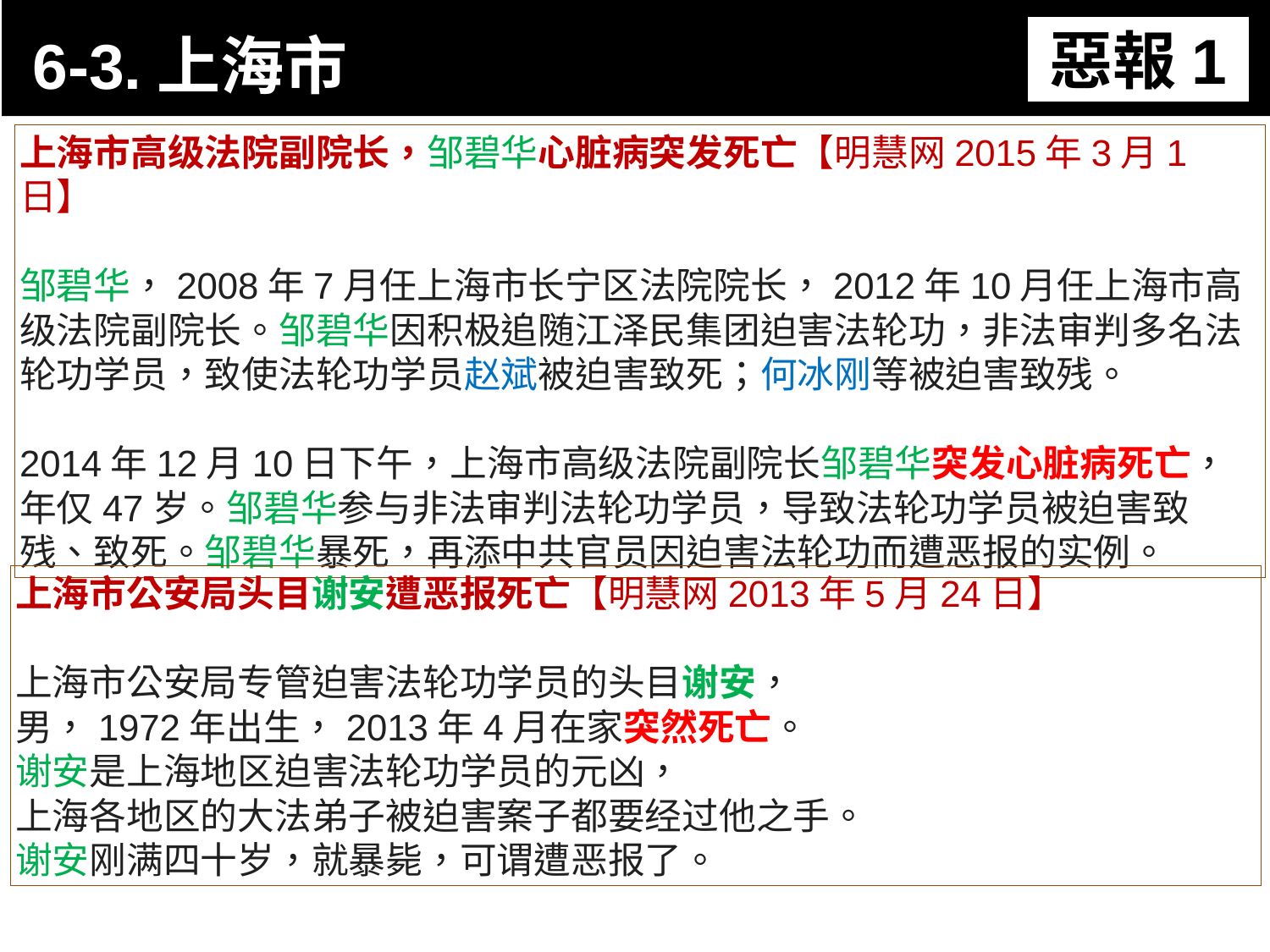

6-3.上海市
11-3. XX市官員惡報實例
惡報1
上海市高级法院副院长，邹碧华心脏病突发死亡【明慧网2015年3月1日】

邹碧华，2008年7月任上海市长宁区法院院长，2012年10月任上海市高级法院副院长。邹碧华因积极追随江泽民集团迫害法轮功，非法审判多名法轮功学员，致使法轮功学员赵斌被迫害致死；何冰刚等被迫害致残。

2014年12月10日下午，上海市高级法院副院长邹碧华突发心脏病死亡，
年仅47岁。邹碧华参与非法审判法轮功学员，导致法轮功学员被迫害致残、致死。邹碧华暴死，再添中共官员因迫害法轮功而遭恶报的实例。
上海市公安局头目谢安遭恶报死亡【明慧网2013年5月24日】

上海市公安局专管迫害法轮功学员的头目谢安，
男，1972年出生，2013年4月在家突然死亡。
谢安是上海地区迫害法轮功学员的元凶，
上海各地区的大法弟子被迫害案子都要经过他之手。
谢安刚满四十岁，就暴毙，可谓遭恶报了。